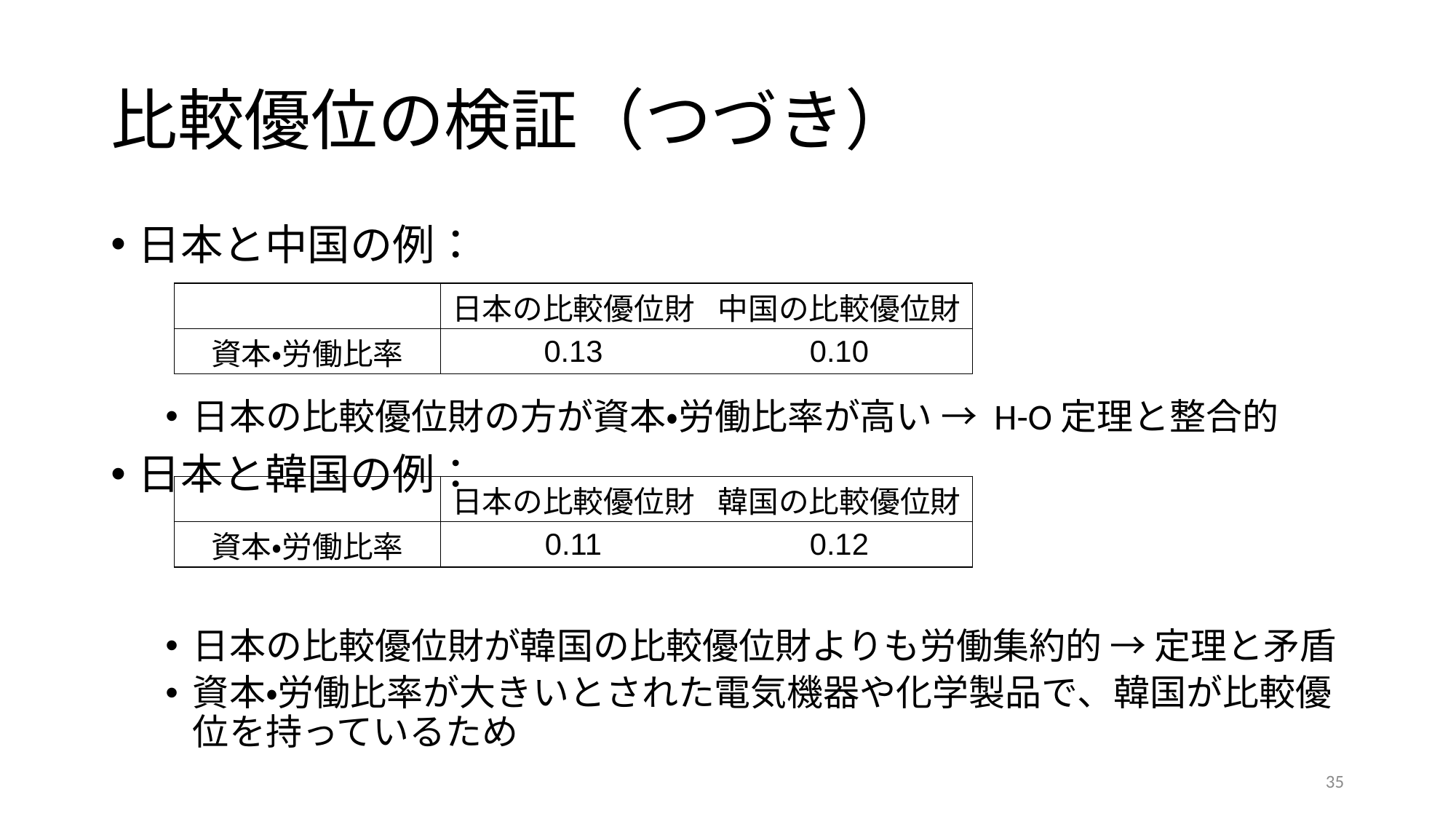

# 比較優位の検証（つづき）
日本と中国の例：

日本の比較優位財の方が資本・労働比率が高い → H-O定理と整合的
日本と韓国の例：

日本の比較優位財が韓国の比較優位財よりも労働集約的 → 定理と矛盾
資本・労働比率が大きいとされた電気機器や化学製品で、韓国が比較優位を持っているため

|  | 日本の比較優位財 | 中国の比較優位財 |
| --- | --- | --- |
| 資本・労働比率 | 0.13 | 0.10 |
|  | 日本の比較優位財 | 韓国の比較優位財 |
| --- | --- | --- |
| 資本・労働比率 | 0.11 | 0.12 |
35